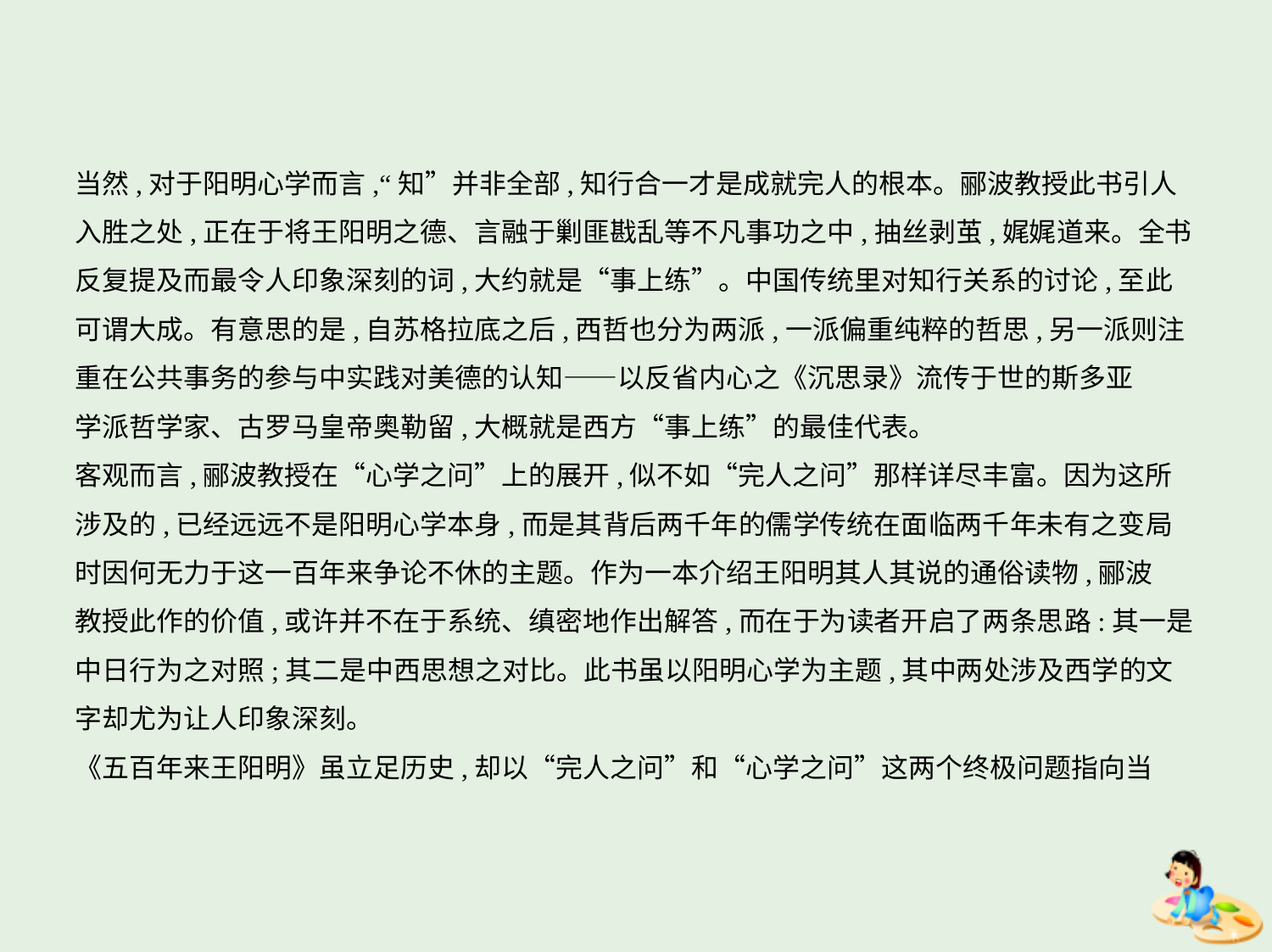

当然,对于阳明心学而言,“知”并非全部,知行合一才是成就完人的根本。郦波教授此书引人
入胜之处,正在于将王阳明之德、言融于剿匪戡乱等不凡事功之中,抽丝剥茧,娓娓道来。全书
反复提及而最令人印象深刻的词,大约就是“事上练”。中国传统里对知行关系的讨论,至此
可谓大成。有意思的是,自苏格拉底之后,西哲也分为两派,一派偏重纯粹的哲思,另一派则注
重在公共事务的参与中实践对美德的认知——以反省内心之《沉思录》流传于世的斯多亚
学派哲学家、古罗马皇帝奥勒留,大概就是西方“事上练”的最佳代表。
客观而言,郦波教授在“心学之问”上的展开,似不如“完人之问”那样详尽丰富。因为这所
涉及的,已经远远不是阳明心学本身,而是其背后两千年的儒学传统在面临两千年未有之变局
时因何无力于这一百年来争论不休的主题。作为一本介绍王阳明其人其说的通俗读物,郦波
教授此作的价值,或许并不在于系统、缜密地作出解答,而在于为读者开启了两条思路:其一是
中日行为之对照;其二是中西思想之对比。此书虽以阳明心学为主题,其中两处涉及西学的文
字却尤为让人印象深刻。
《五百年来王阳明》虽立足历史,却以“完人之问”和“心学之问”这两个终极问题指向当